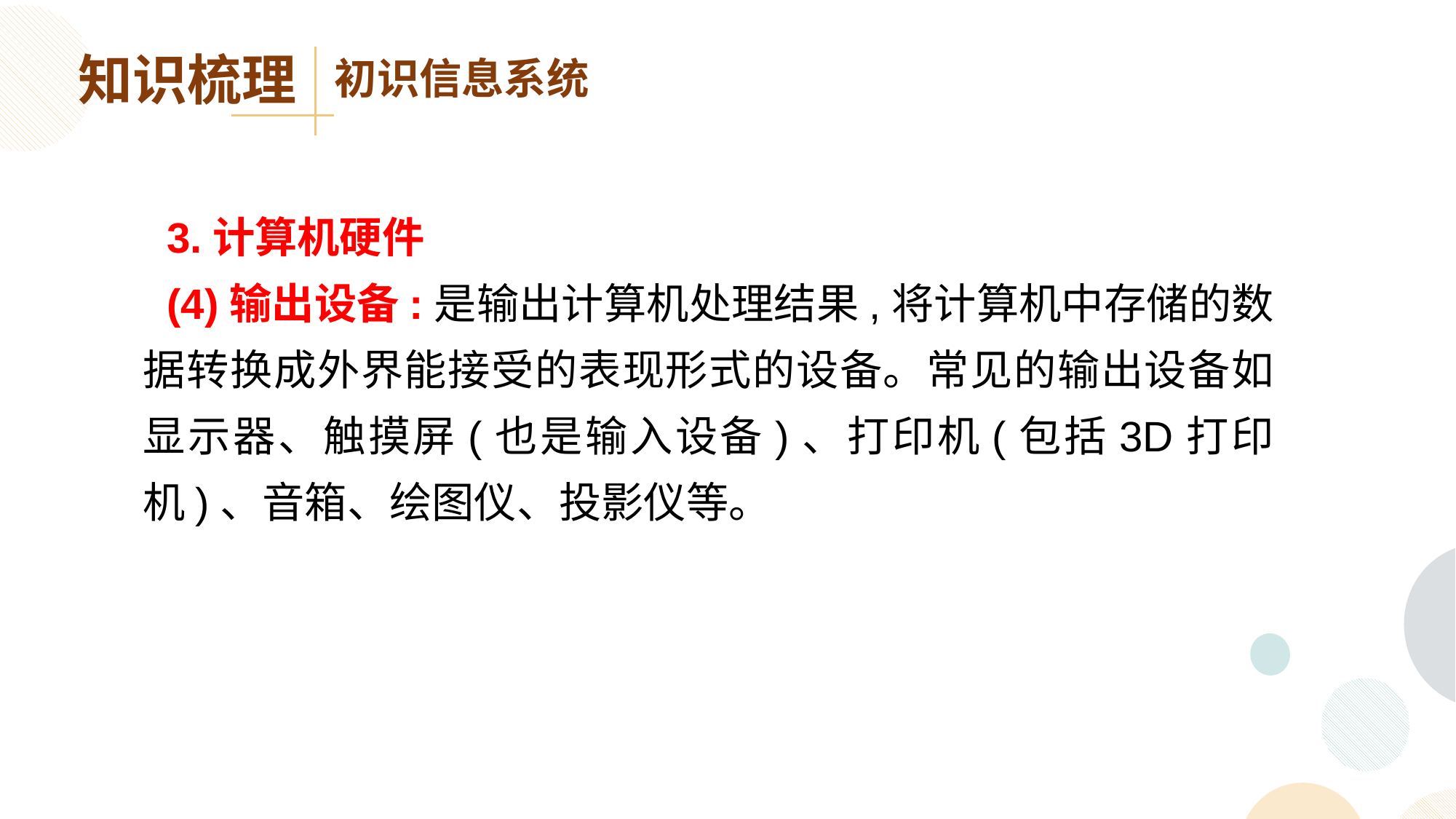

知识梳理
初识信息系统
  3.计算机硬件
  (4)输出设备:是输出计算机处理结果,将计算机中存储的数据转换成外界能接受的表现形式的设备。常见的输出设备如显示器、触摸屏(也是输入设备)、打印机(包括3D打印机)、音箱、绘图仪、投影仪等。